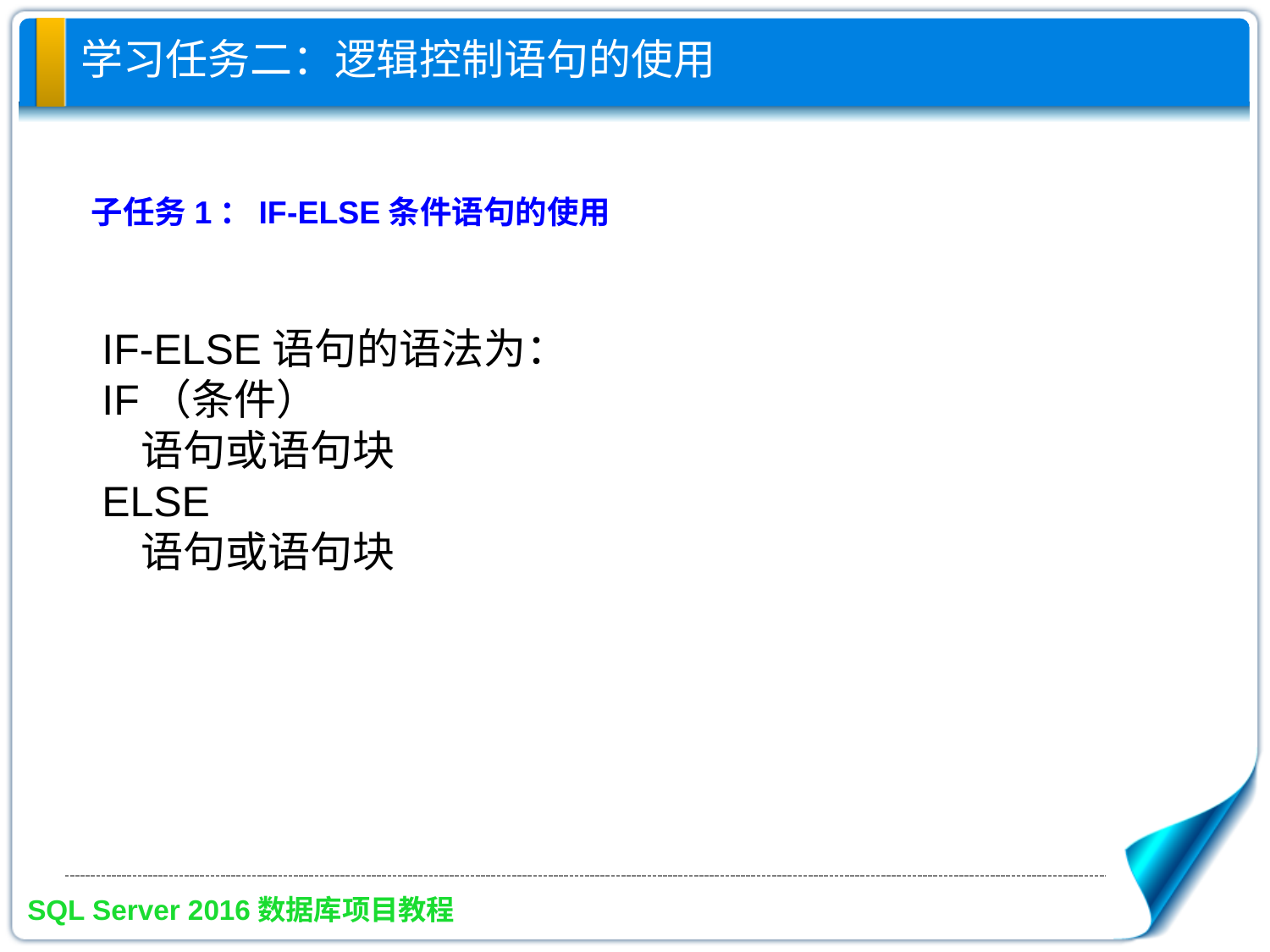

# 学习任务二：逻辑控制语句的使用
子任务1：IF-ELSE条件语句的使用
IF-ELSE语句的语法为：
IF（条件）
   语句或语句块
ELSE
   语句或语句块